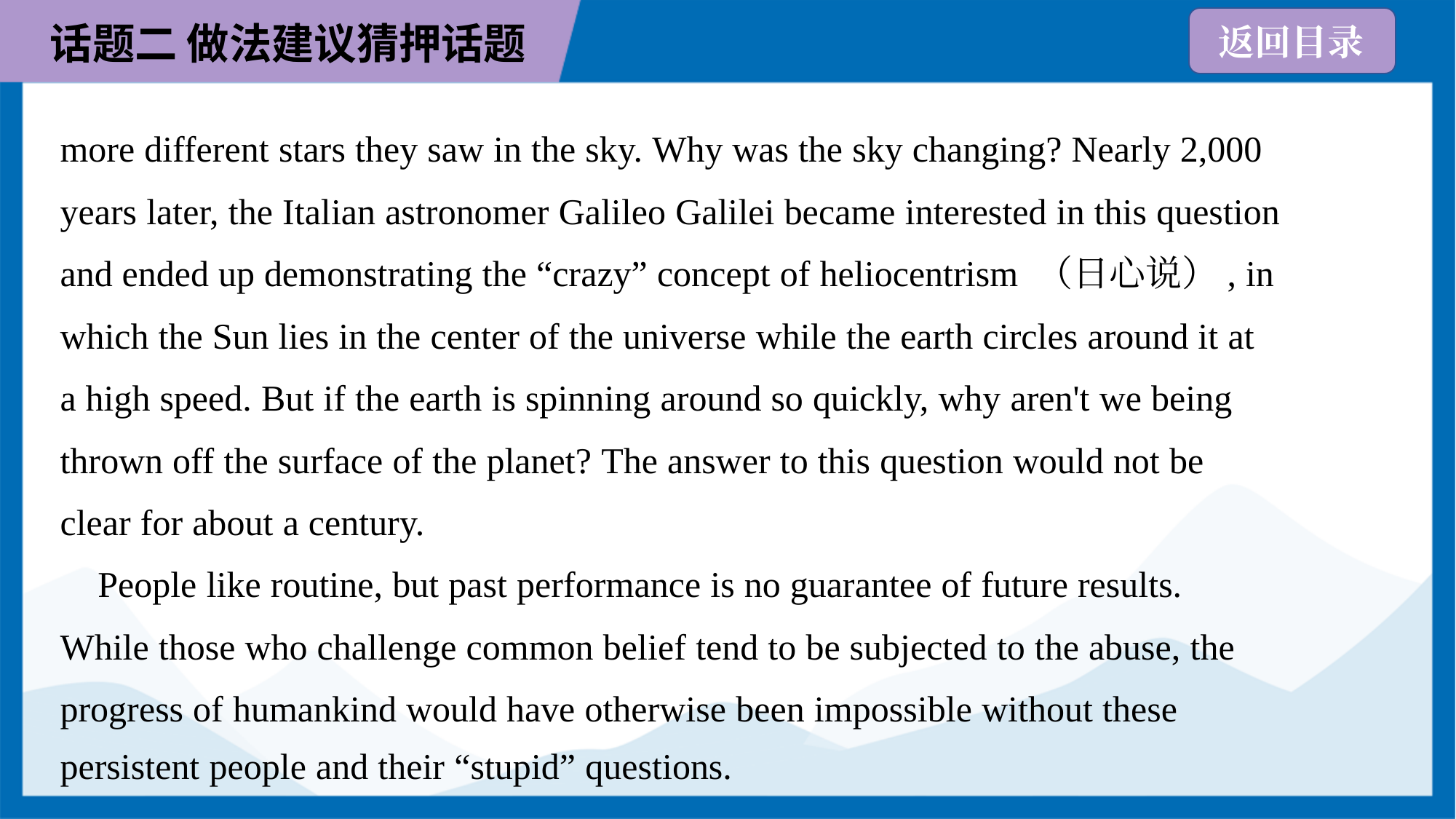

more different stars they saw in the sky. Why was the sky changing? Nearly 2,000
years later, the Italian astronomer Galileo Galilei became interested in this question
and ended up demonstrating the “crazy” concept of heliocentrism （日心说）, in
which the Sun lies in the center of the universe while the earth circles around it at
a high speed. But if the earth is spinning around so quickly, why aren't we being
thrown off the surface of the planet? The answer to this question would not be
clear for about a century.
    People like routine, but past performance is no guarantee of future results.
While those who challenge common belief tend to be subjected to the abuse, the
progress of humankind would have otherwise been impossible without these
persistent people and their “stupid” questions.